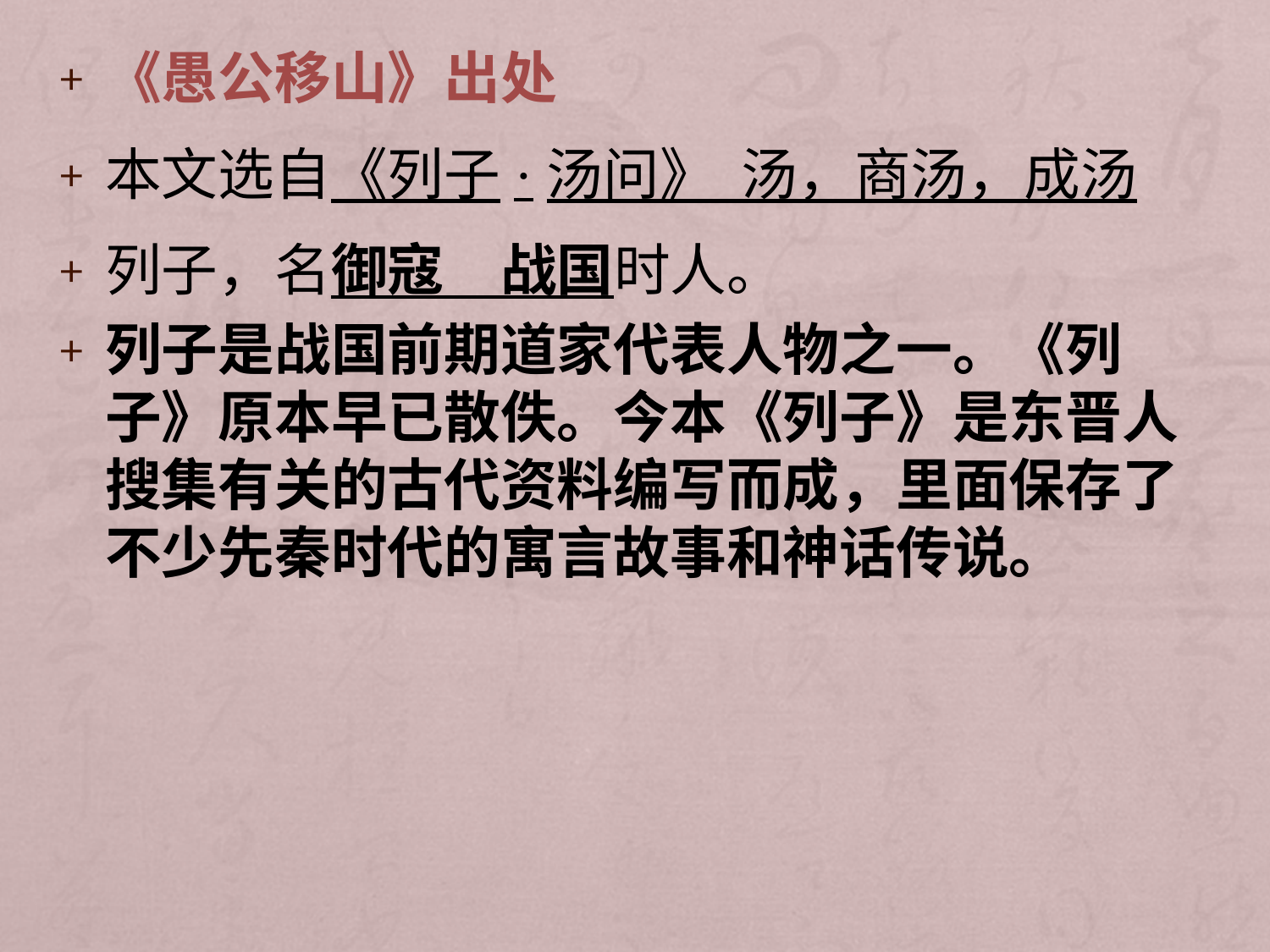

《愚公移山》出处
本文选自《列子·汤问》  汤，商汤，成汤
列子，名御寇　战国时人。
列子是战国前期道家代表人物之一。《列子》原本早已散佚。今本《列子》是东晋人搜集有关的古代资料编写而成，里面保存了不少先秦时代的寓言故事和神话传说。